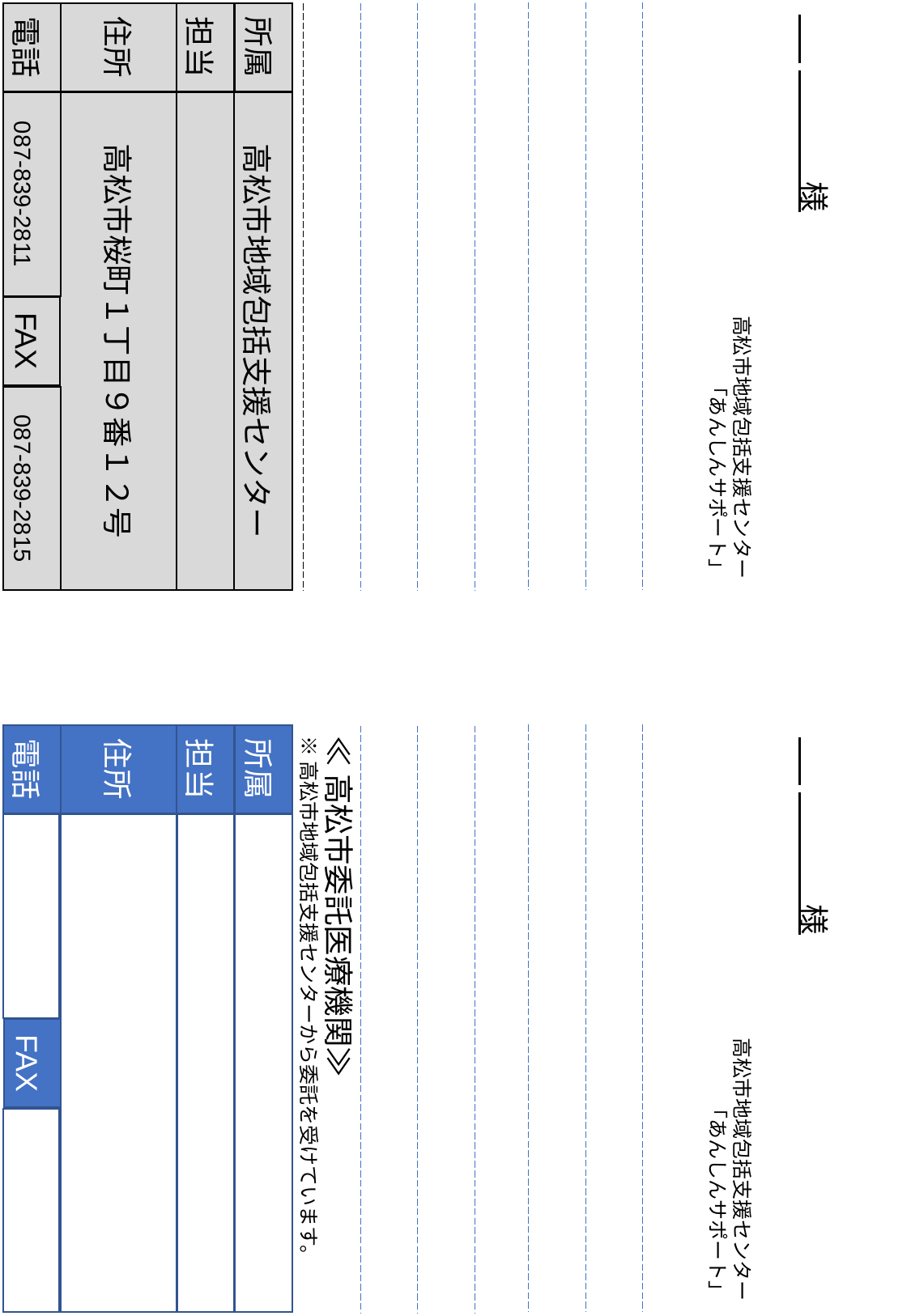

住所
担当
電話
所属
087-839-2811
       　　　   様
高松市地域包括支援センター
「あんしんサポート」
高松市桜町１丁目９番１２号

高松市地域包括支援センター
FAX
087-839-2815
住所
担当
電話
所属

≪高松市委託医療機関≫
※高松市地域包括支援センターから委託を受けています。
       　　　   様
高松市地域包括支援センター
「あんしんサポート」

FAX